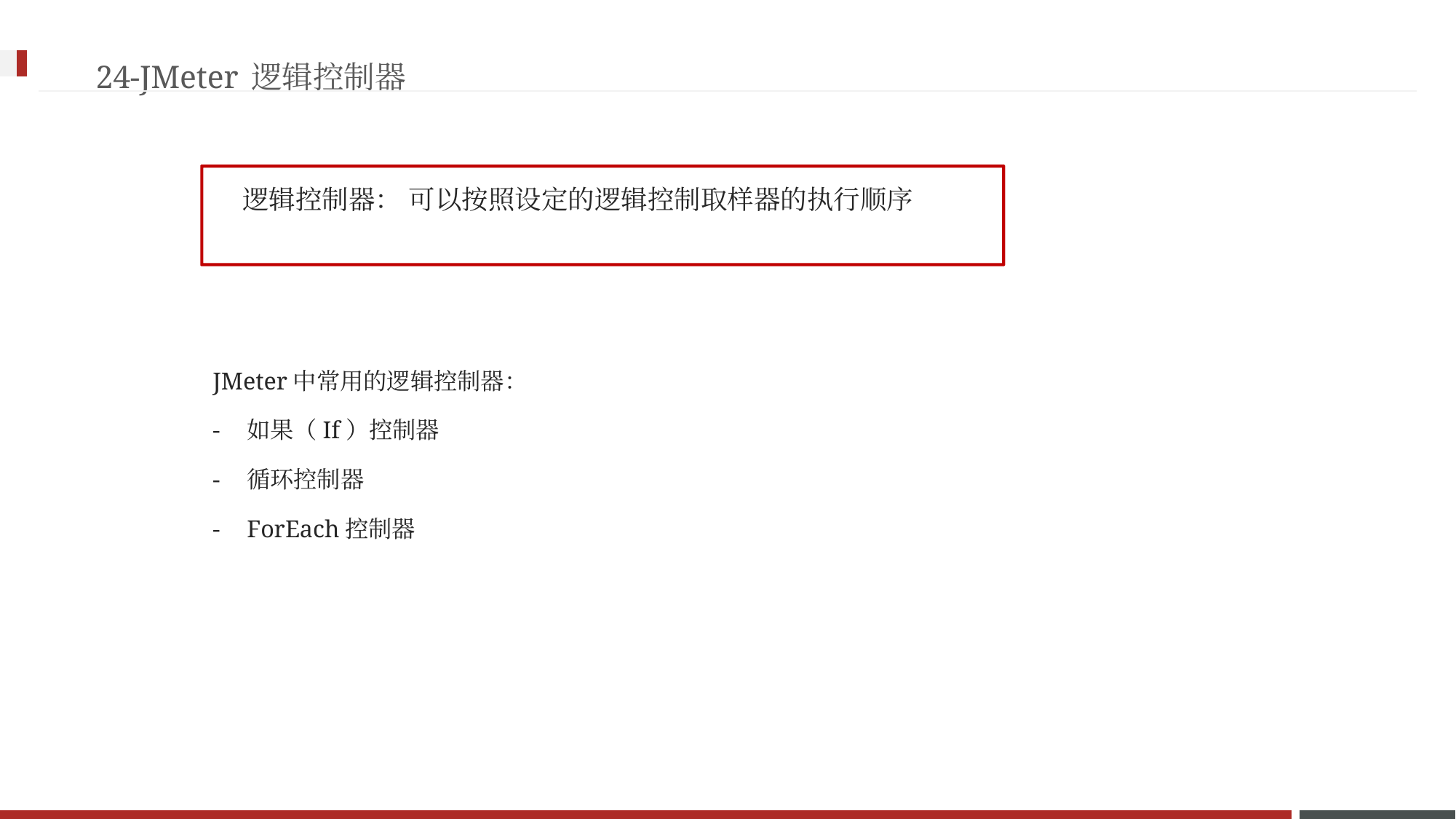

24-JMeter逻辑控制器

逻辑控制器： 可以按照设定的逻辑控制取样器的执行顺序

JMeter中常用的逻辑控制器：

如果（If）控制器
循环控制器
ForEach控制器